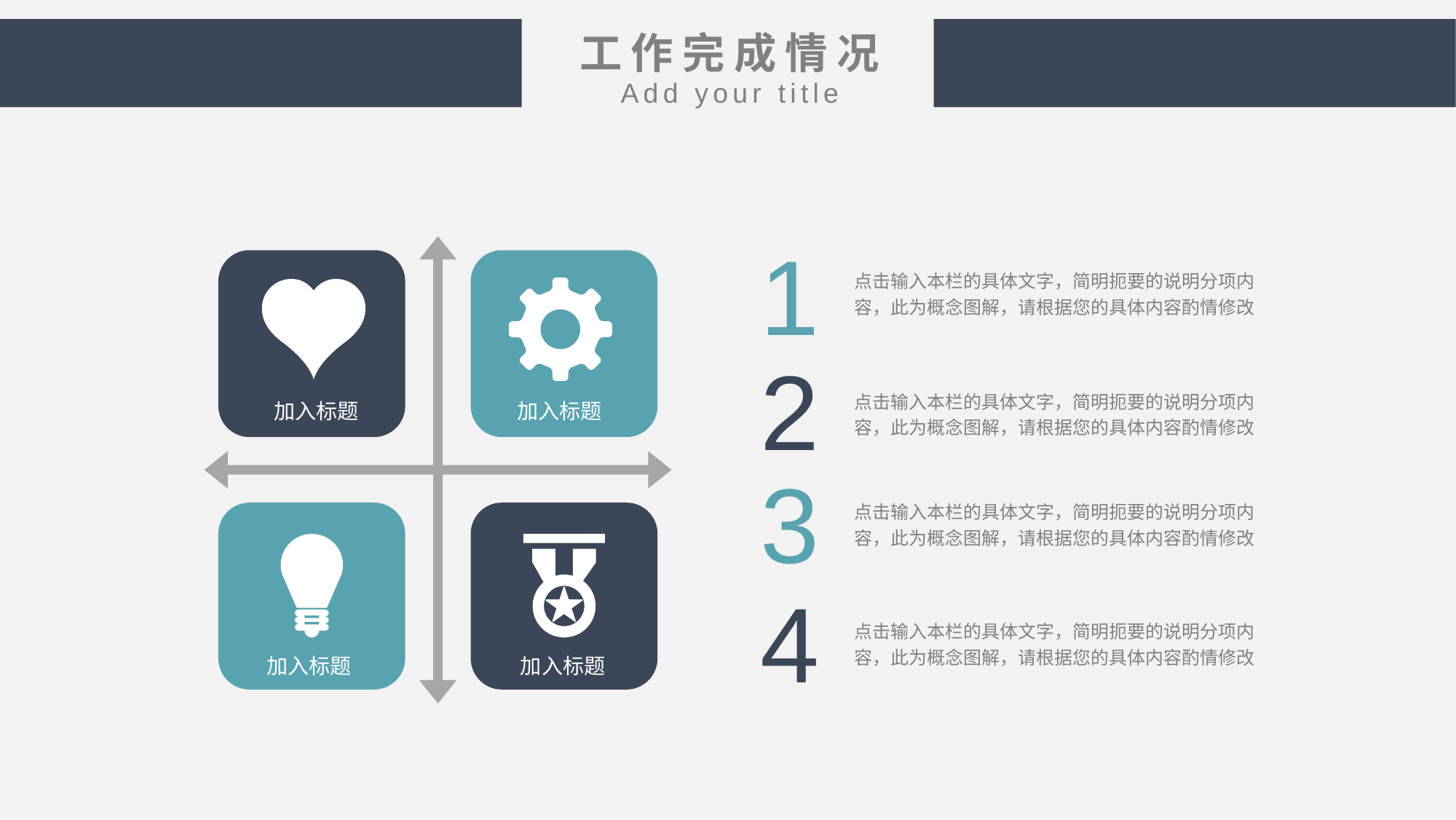

工作完成情况
Add your title
1

加入标题
加入标题

加入标题
加入标题
点击输入本栏的具体文字，简明扼要的说明分项内容，此为概念图解，请根据您的具体内容酌情修改
2
点击输入本栏的具体文字，简明扼要的说明分项内容，此为概念图解，请根据您的具体内容酌情修改
3
点击输入本栏的具体文字，简明扼要的说明分项内容，此为概念图解，请根据您的具体内容酌情修改
4
点击输入本栏的具体文字，简明扼要的说明分项内容，此为概念图解，请根据您的具体内容酌情修改